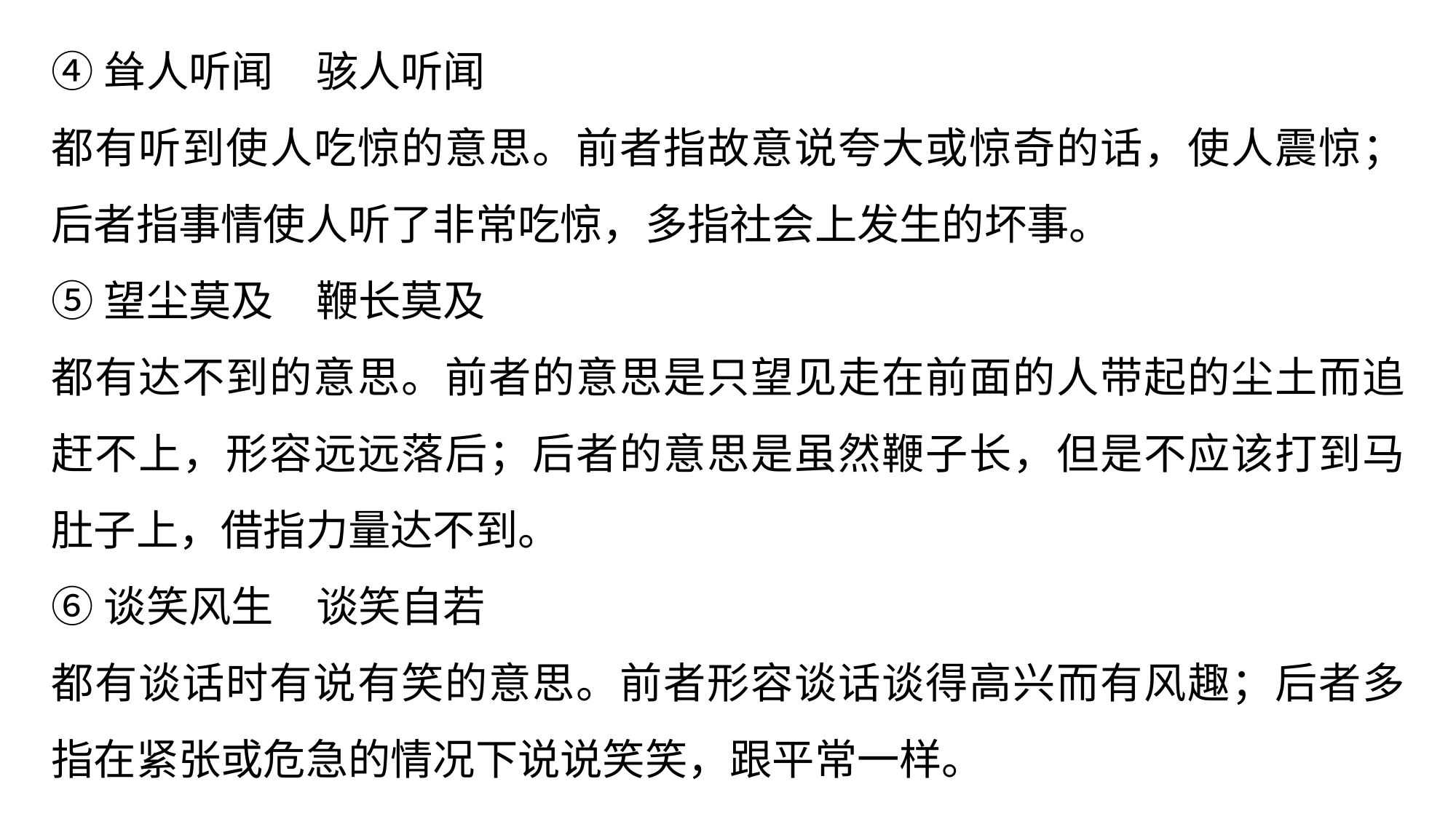

④耸人听闻　骇人听闻
都有听到使人吃惊的意思。前者指故意说夸大或惊奇的话，使人震惊；后者指事情使人听了非常吃惊，多指社会上发生的坏事。
⑤望尘莫及　鞭长莫及
都有达不到的意思。前者的意思是只望见走在前面的人带起的尘土而追赶不上，形容远远落后；后者的意思是虽然鞭子长，但是不应该打到马肚子上，借指力量达不到。
⑥谈笑风生　谈笑自若
都有谈话时有说有笑的意思。前者形容谈话谈得高兴而有风趣；后者多指在紧张或危急的情况下说说笑笑，跟平常一样。